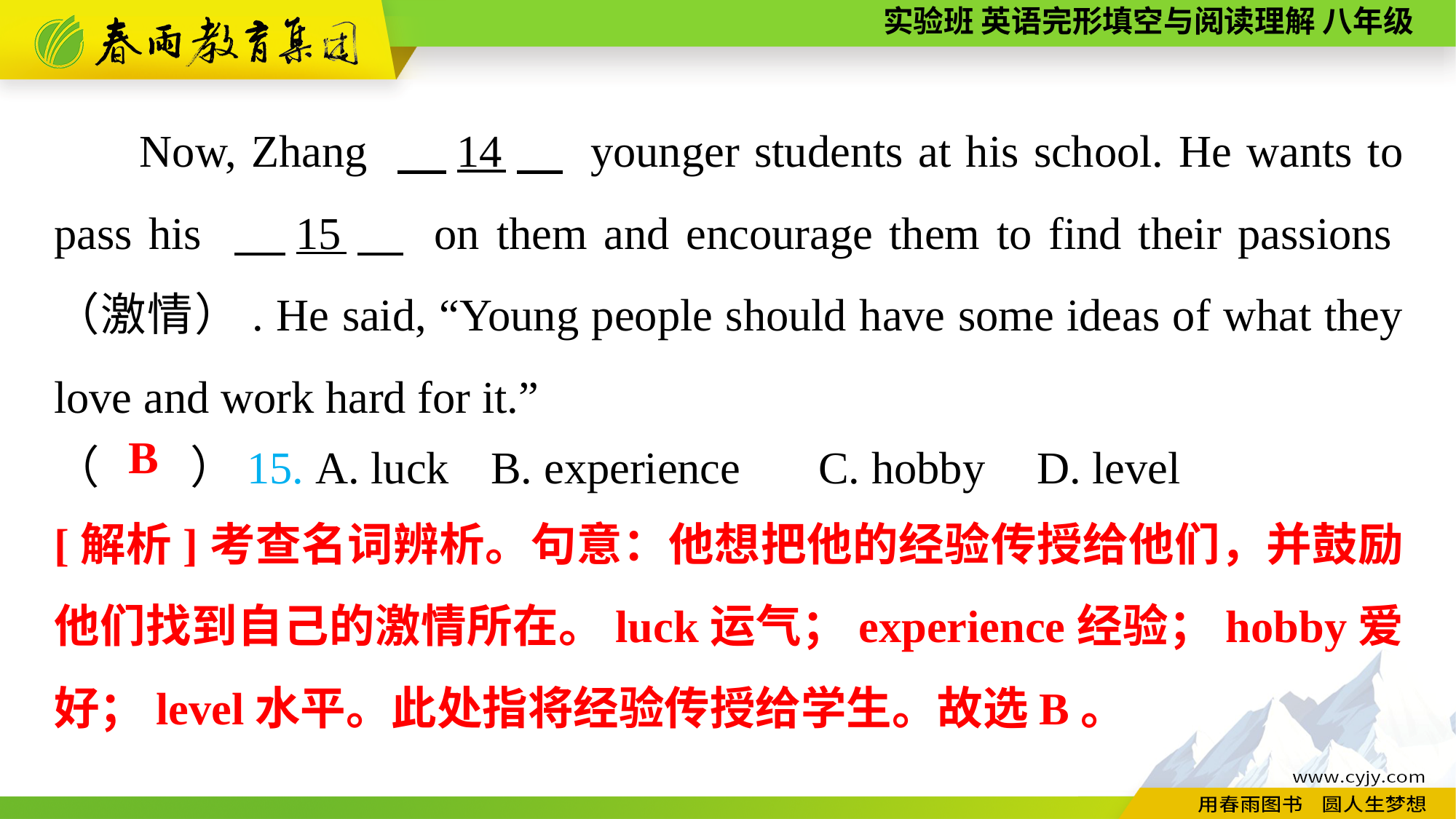

Now, Zhang 　14　 younger students at his school. He wants to pass his 　15　 on them and encourage them to find their passions（激情）. He said, “Young people should have some ideas of what they love and work hard for it.”
（　　）15. A. luck	B. experience	C. hobby	D. level
B
[解析]考查名词辨析。句意：他想把他的经验传授给他们，并鼓励他们找到自己的激情所在。luck运气；experience经验；hobby爱好；level水平。此处指将经验传授给学生。故选B。